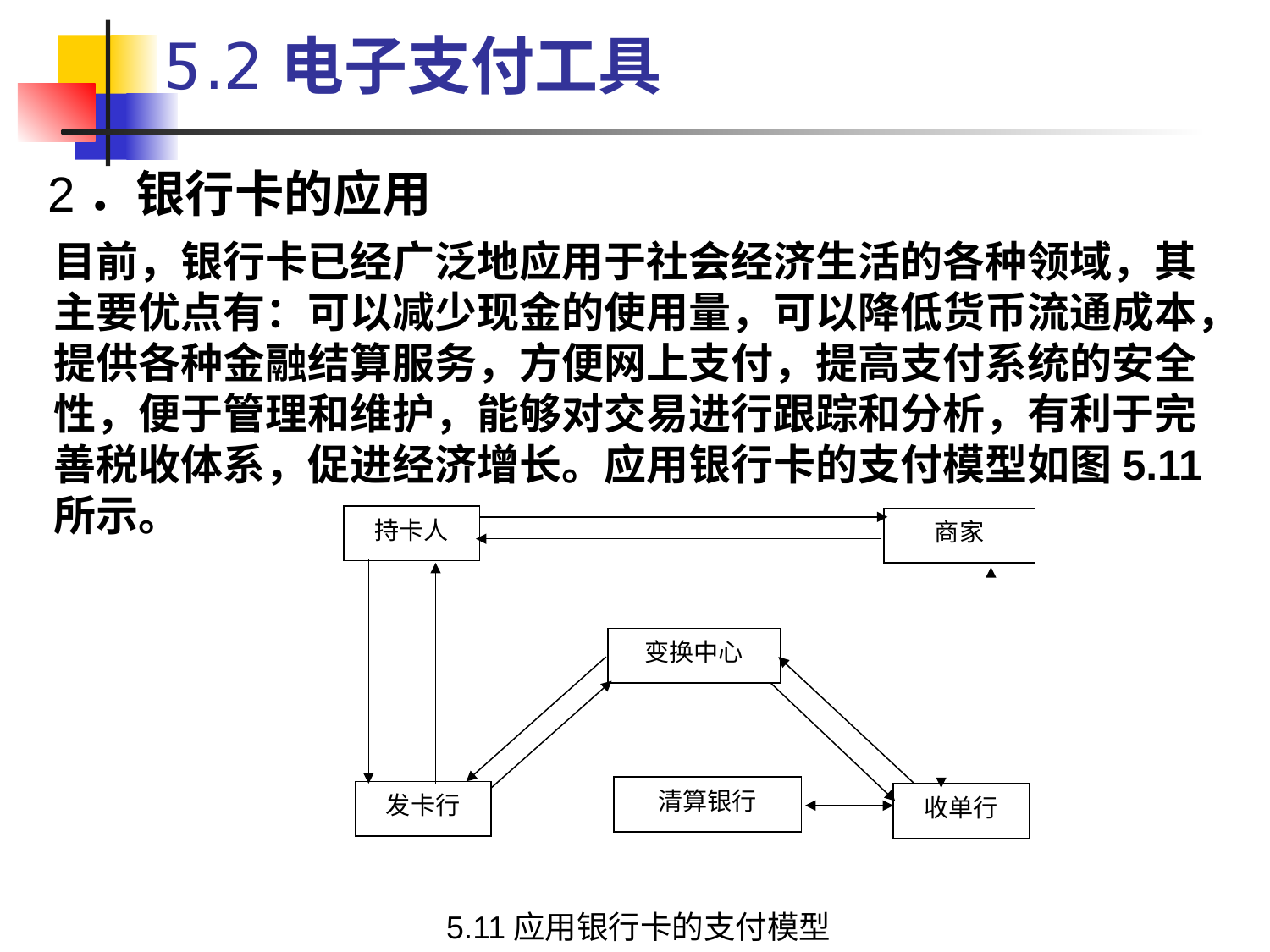

5.2电子支付工具

2．银行卡的应用
目前，银行卡已经广泛地应用于社会经济生活的各种领域，其主要优点有：可以减少现金的使用量，可以降低货币流通成本，提供各种金融结算服务，方便网上支付，提高支付系统的安全性，便于管理和维护，能够对交易进行跟踪和分析，有利于完善税收体系，促进经济增长。应用银行卡的支付模型如图5.11所示。
持卡人
商家
变换中心
清算银行
发卡行
收单行
5.11应用银行卡的支付模型